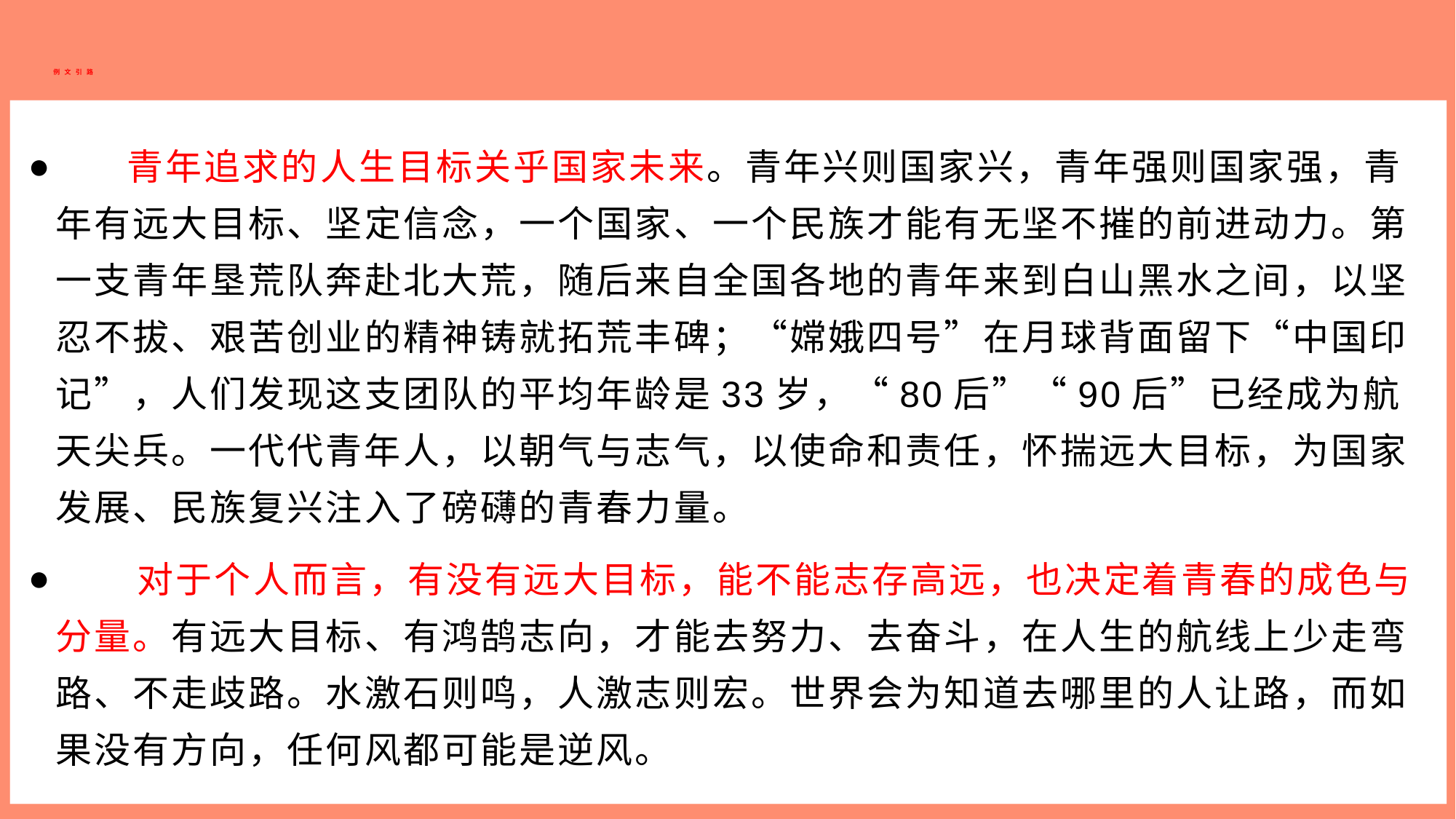

# 例文引路
      青年追求的人生目标关乎国家未来。青年兴则国家兴，青年强则国家强，青年有远大目标、坚定信念，一个国家、一个民族才能有无坚不摧的前进动力。第一支青年垦荒队奔赴北大荒，随后来自全国各地的青年来到白山黑水之间，以坚忍不拔、艰苦创业的精神铸就拓荒丰碑；“嫦娥四号”在月球背面留下“中国印记”，人们发现这支团队的平均年龄是33岁，“80后”“90后”已经成为航天尖兵。一代代青年人，以朝气与志气，以使命和责任，怀揣远大目标，为国家发展、民族复兴注入了磅礴的青春力量。
       对于个人而言，有没有远大目标，能不能志存高远，也决定着青春的成色与分量。有远大目标、有鸿鹄志向，才能去努力、去奋斗，在人生的航线上少走弯路、不走歧路。水激石则鸣，人激志则宏。世界会为知道去哪里的人让路，而如果没有方向，任何风都可能是逆风。